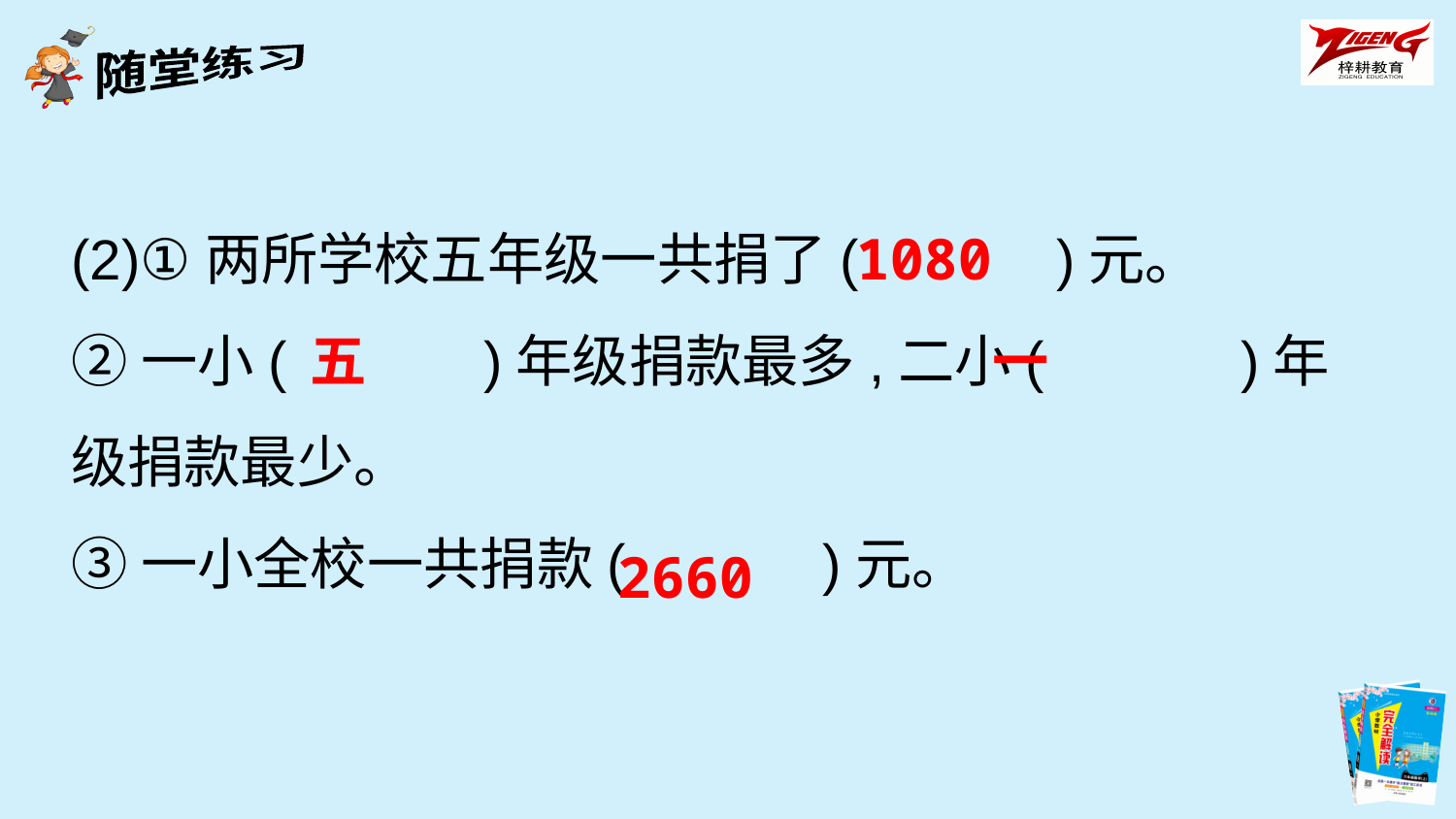

(2)①两所学校五年级一共捐了(　　　)元。
②一小(　　　)年级捐款最多,二小(　　　)年级捐款最少。
③一小全校一共捐款(　　　)元。
1080
五
一
2660